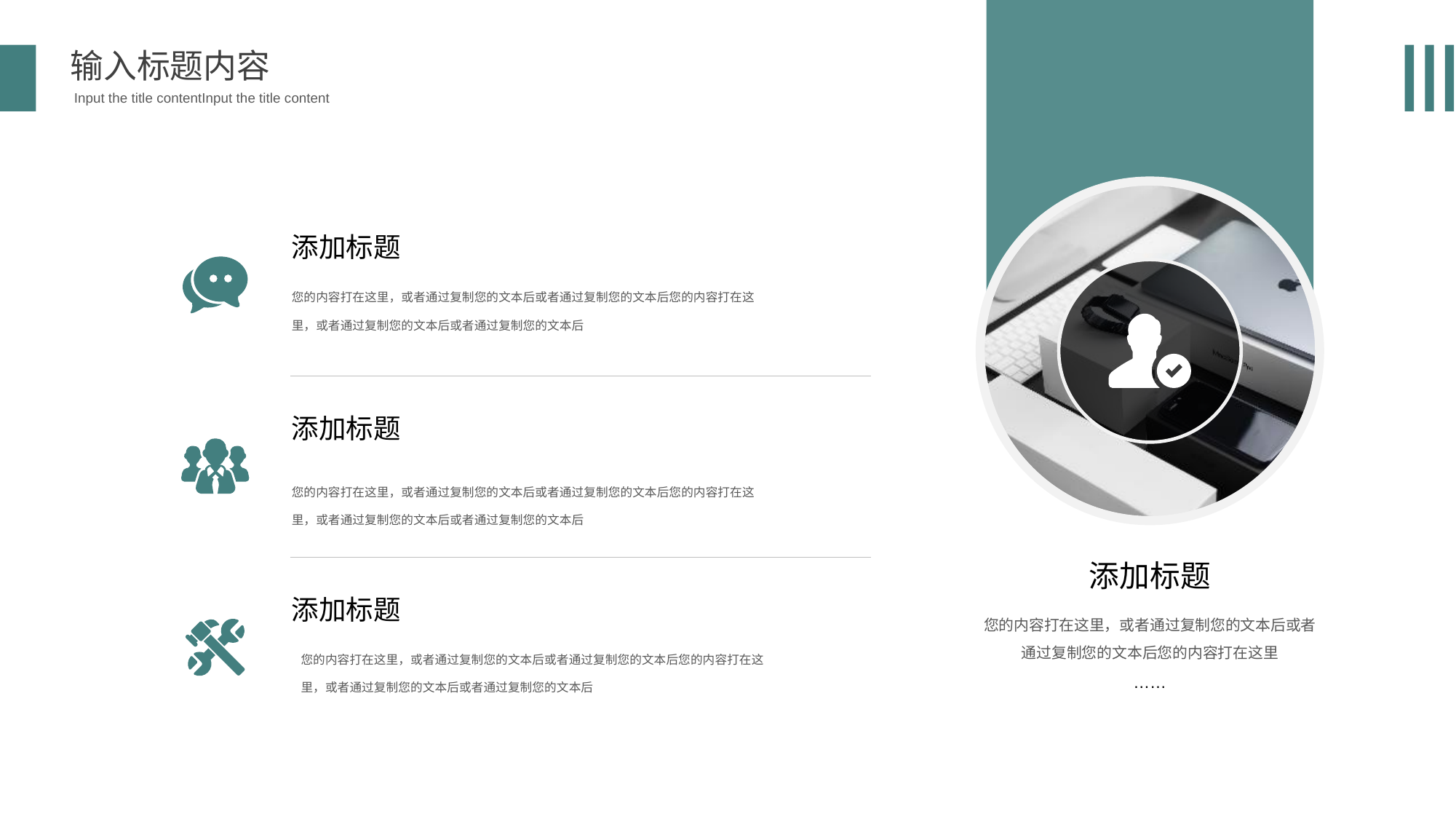

输入标题内容
Input the title contentInput the title content

添加标题
您的内容打在这里，或者通过复制您的文本后或者通过复制您的文本后您的内容打在这里，或者通过复制您的文本后或者通过复制您的文本后

添加标题

您的内容打在这里，或者通过复制您的文本后或者通过复制您的文本后您的内容打在这里，或者通过复制您的文本后或者通过复制您的文本后

添加标题
您的内容打在这里，或者通过复制您的文本后或者通过复制您的文本后您的内容打在这里
……
添加标题

您的内容打在这里，或者通过复制您的文本后或者通过复制您的文本后您的内容打在这里，或者通过复制您的文本后或者通过复制您的文本后